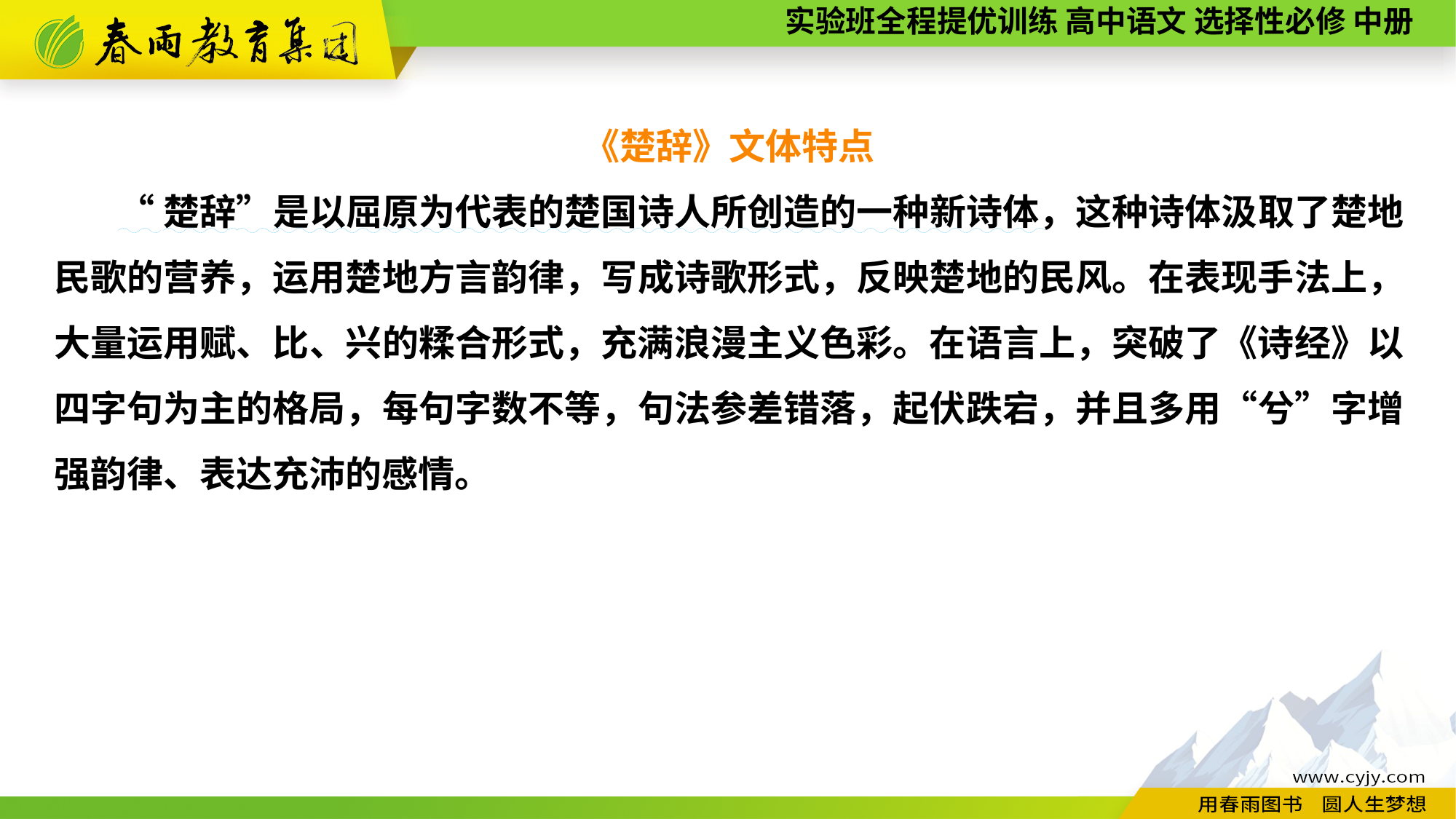

《楚辞》文体特点
“楚辞”是以屈原为代表的楚国诗人所创造的一种新诗体，这种诗体汲取了楚地民歌的营养，运用楚地方言韵律，写成诗歌形式，反映楚地的民风。在表现手法上，大量运用赋、比、兴的糅合形式，充满浪漫主义色彩。在语言上，突破了《诗经》以四字句为主的格局，每句字数不等，句法参差错落，起伏跌宕，并且多用“兮”字增强韵律、表达充沛的感情。